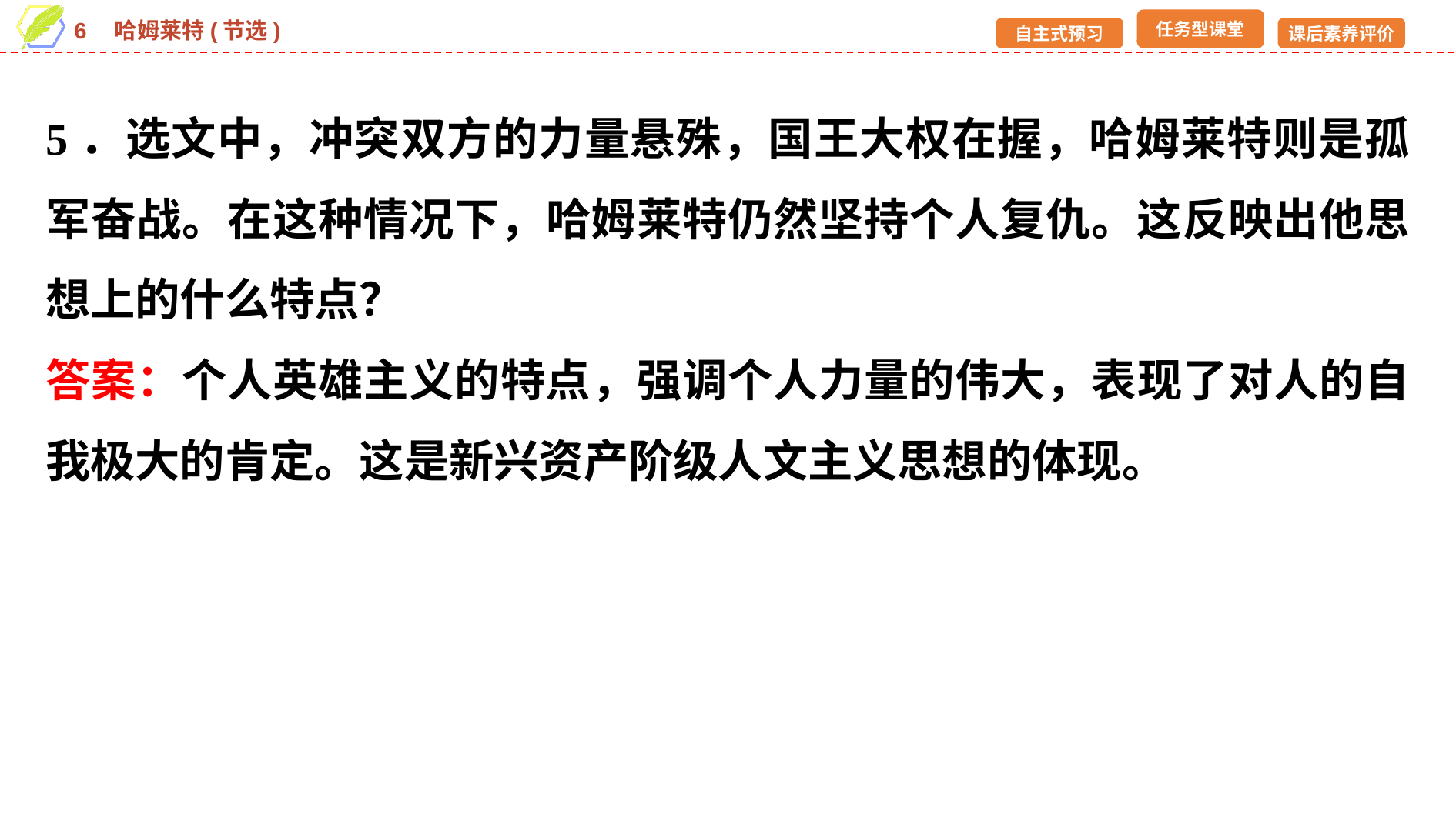

5．选文中，冲突双方的力量悬殊，国王大权在握，哈姆莱特则是孤军奋战。在这种情况下，哈姆莱特仍然坚持个人复仇。这反映出他思想上的什么特点？
答案：个人英雄主义的特点，强调个人力量的伟大，表现了对人的自我极大的肯定。这是新兴资产阶级人文主义思想的体现。